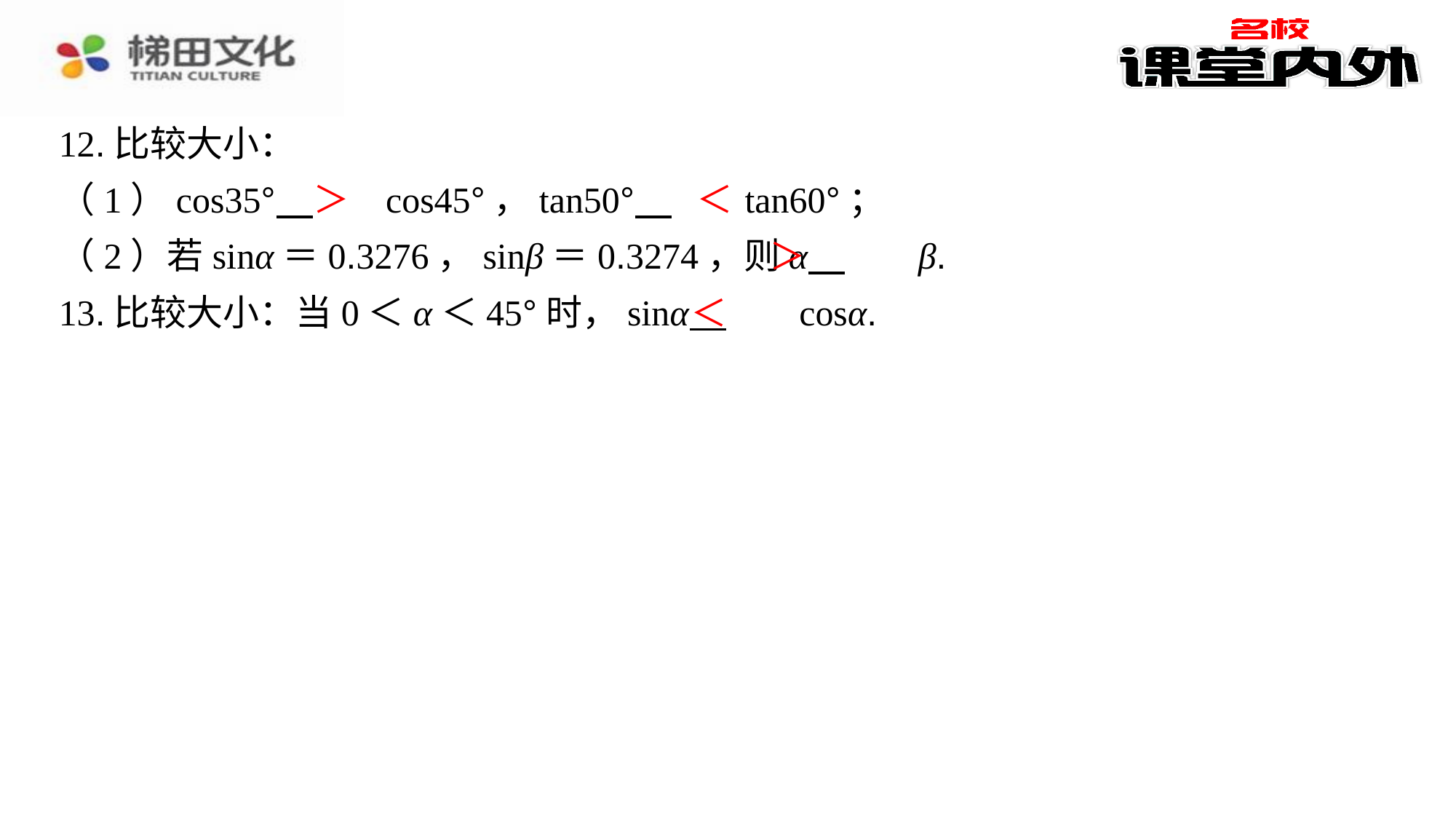

12.比较大小：
（1）cos35° 　＞　⁠cos45°，tan50° 　＜　⁠tan60°；
（2）若sinα＝0.3276，sinβ＝0.3274，则α 　＞　⁠β.
13.比较大小：当0＜α＜45°时，sinα 　＜　⁠cosα.
＞
＜
＞
＜